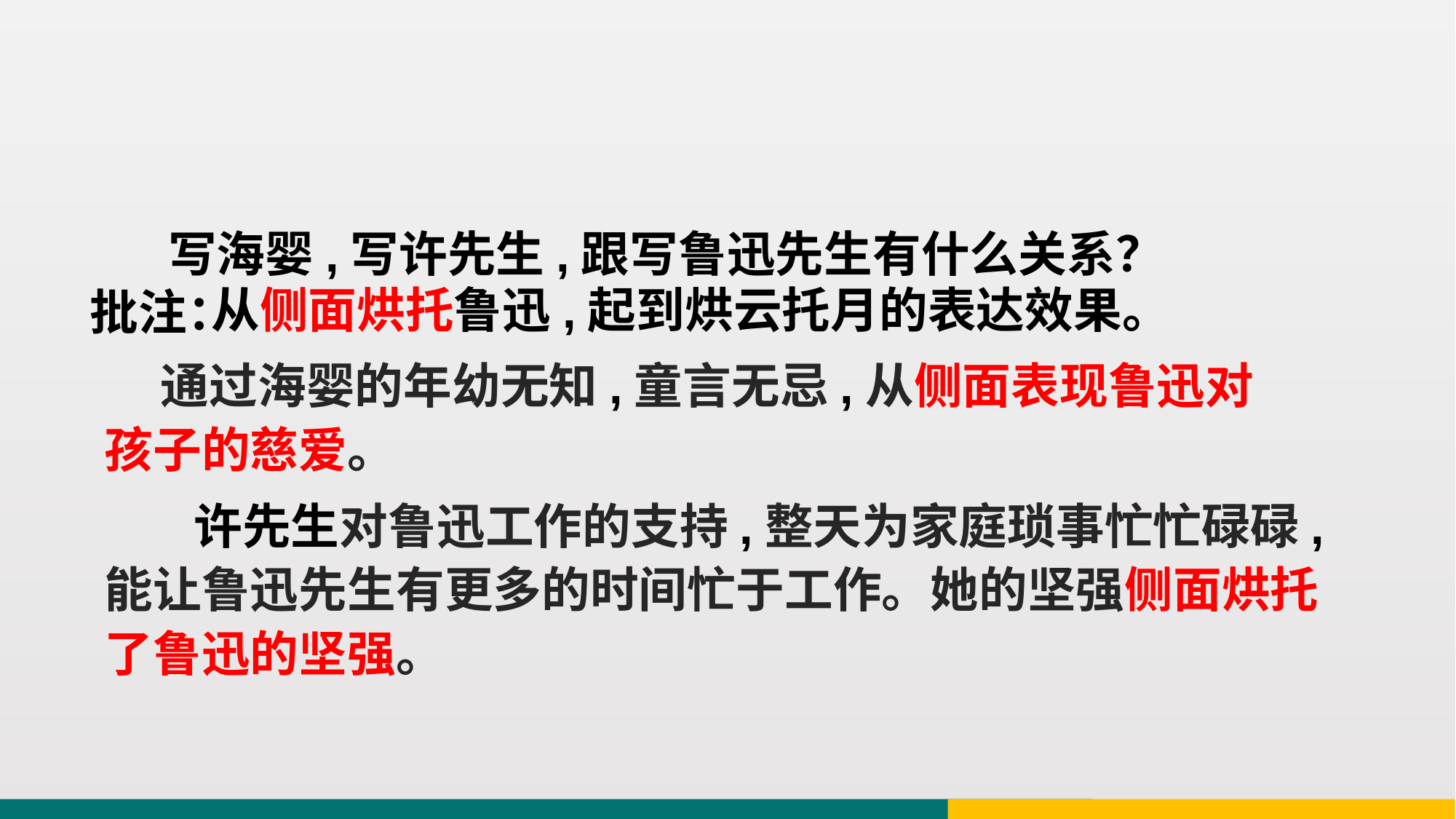

写海婴,写许先生,跟写鲁迅先生有什么关系？
批注：
          从侧面烘托鲁迅,起到烘云托月的表达效果。
    通过海婴的年幼无知,童言无忌,从侧面表现鲁迅对孩子的慈爱。
       许先生对鲁迅工作的支持,整天为家庭琐事忙忙碌碌,能让鲁迅先生有更多的时间忙于工作。她的坚强侧面烘托了鲁迅的坚强。